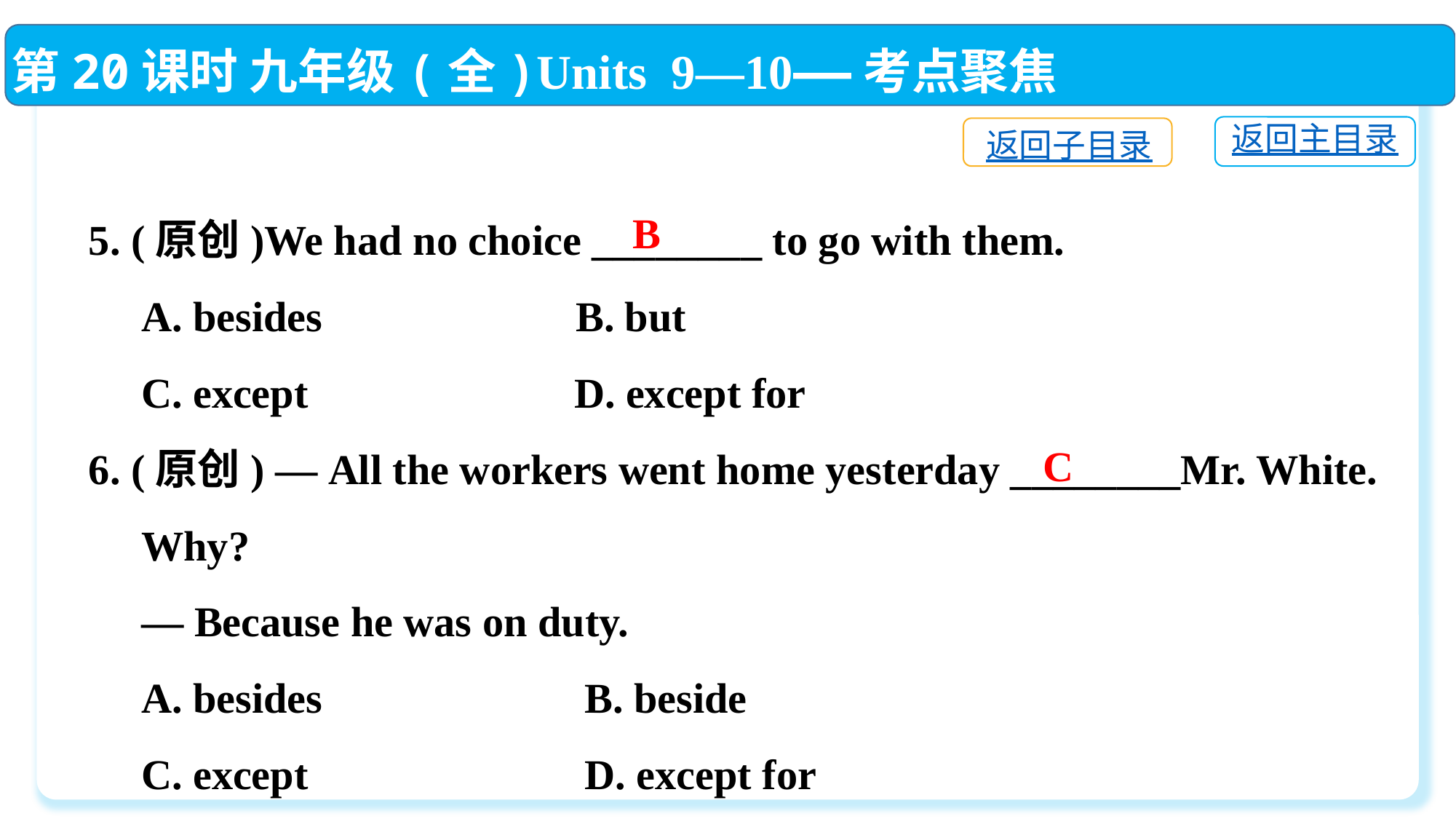

第20课时 九年级(全)Units  9—10——考点聚焦

返回主目录

返回子目录
5. (原创)We had no choice ________ to go with them.
     A. besides                        B. but
     C. except	               D. except for
6. (原创) — All the workers went home yesterday ________Mr. White.
     Why?
     — Because he was on duty.
     A. besides	                B. beside
     C. except	                D. except for
B

C